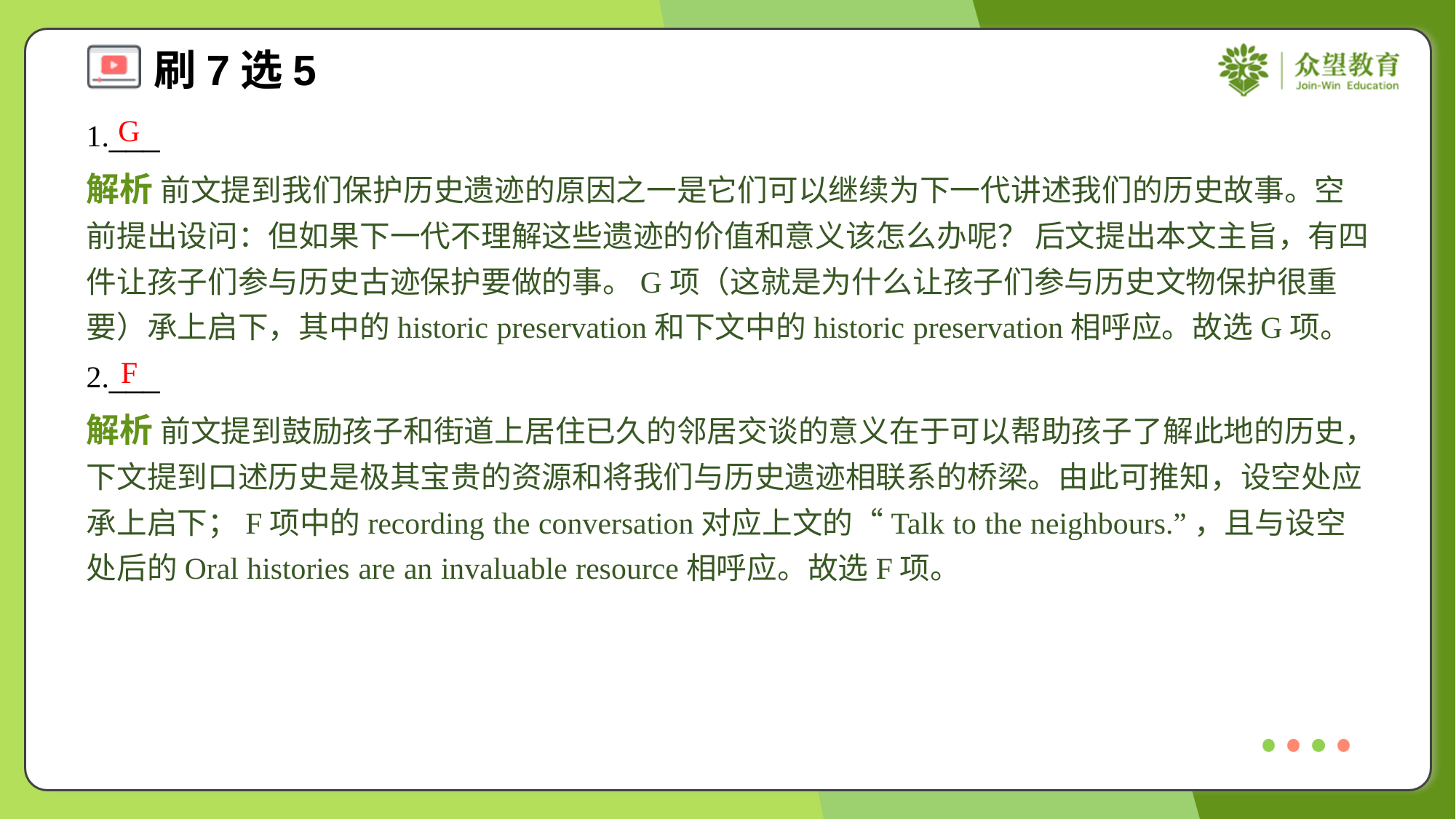

G
1.___
解析 前文提到我们保护历史遗迹的原因之一是它们可以继续为下一代讲述我们的历史故事。空前提出设问：但如果下一代不理解这些遗迹的价值和意义该怎么办呢？ 后文提出本文主旨，有四件让孩子们参与历史古迹保护要做的事。G项（这就是为什么让孩子们参与历史文物保护很重要）承上启下，其中的historic preservation和下文中的historic preservation相呼应。故选G项。
F
2.___
解析 前文提到鼓励孩子和街道上居住已久的邻居交谈的意义在于可以帮助孩子了解此地的历史，下文提到口述历史是极其宝贵的资源和将我们与历史遗迹相联系的桥梁。由此可推知，设空处应承上启下；F项中的recording the conversation对应上文的“Talk to the neighbours.”，且与设空处后的Oral histories are an invaluable resource相呼应。故选F项。